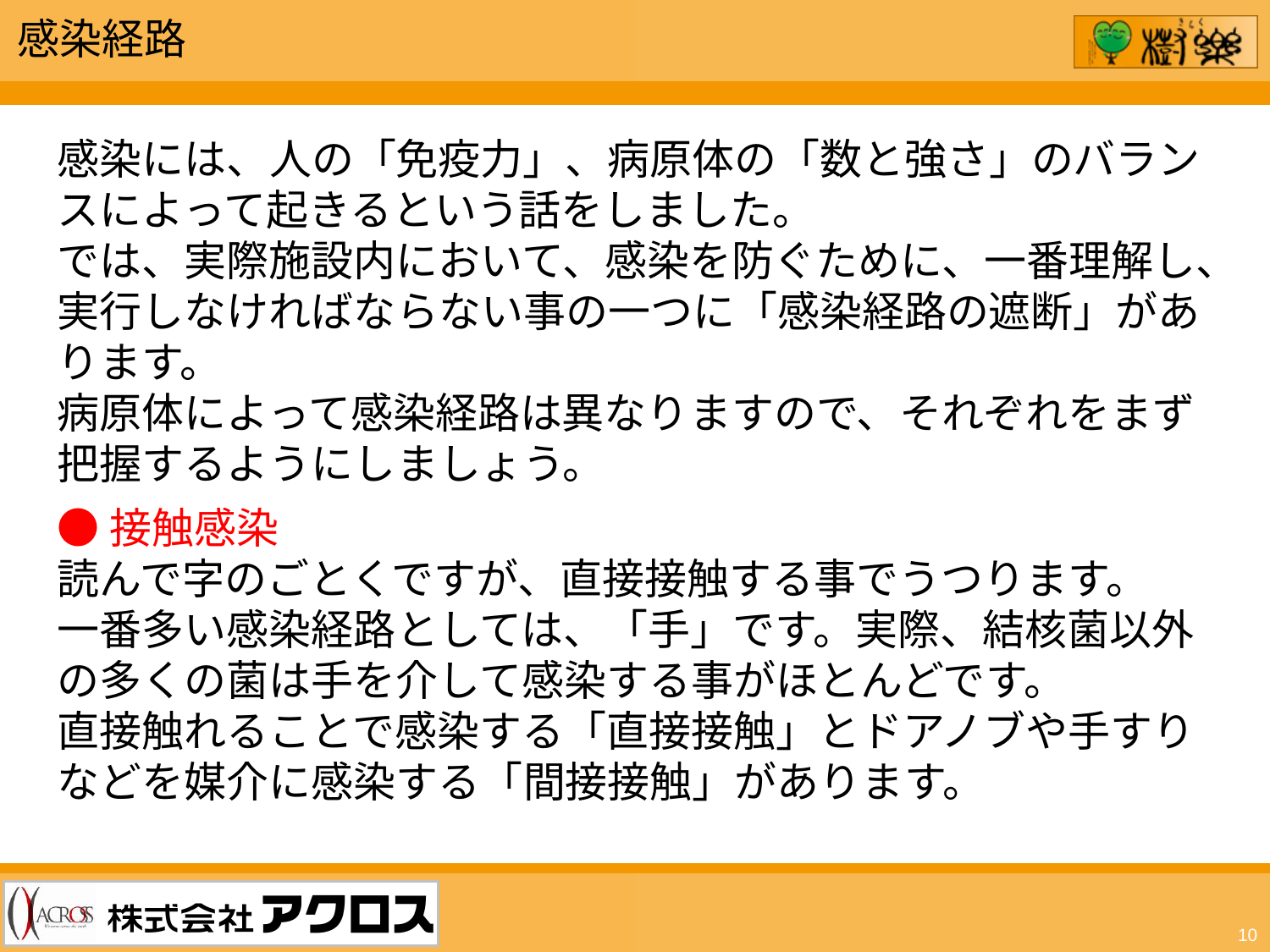

感染経路
感染には、人の「免疫力」、病原体の「数と強さ」のバランスによって起きるという話をしました。
では、実際施設内において、感染を防ぐために、一番理解し、実行しなければならない事の一つに「感染経路の遮断」があります。
病原体によって感染経路は異なりますので、それぞれをまず把握するようにしましょう。
●接触感染
読んで字のごとくですが、直接接触する事でうつります。
一番多い感染経路としては、「手」です。実際、結核菌以外の多くの菌は手を介して感染する事がほとんどです。
直接触れることで感染する「直接接触」とドアノブや手すりなどを媒介に感染する「間接接触」があります。
10